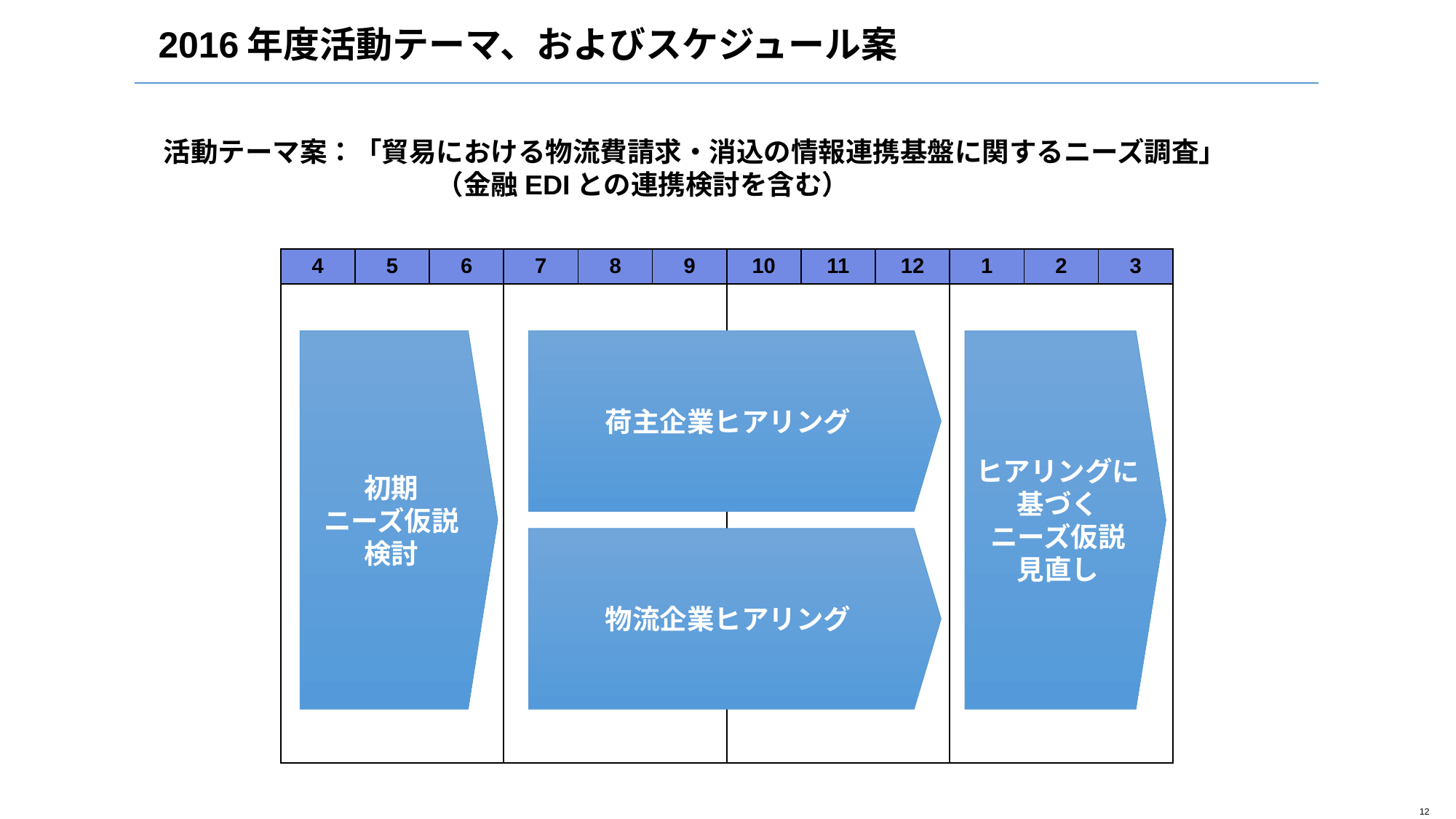

2016年度活動テーマ、およびスケジュール案
活動テーマ案：「貿易における物流費請求・消込の情報連携基盤に関するニーズ調査」
　　　　　　　　　　（金融EDIとの連携検討を含む）
| 4 | 5 | 6 | 7 | 8 | 9 | 10 | 11 | 12 | 1 | 2 | 3 |
| --- | --- | --- | --- | --- | --- | --- | --- | --- | --- | --- | --- |
|  |  |  |  |  |  |  |  |  |  |  |  |
初期
ニーズ仮説
検討
荷主企業ヒアリング
ヒアリングに
基づく
ニーズ仮説
見直し
物流企業ヒアリング